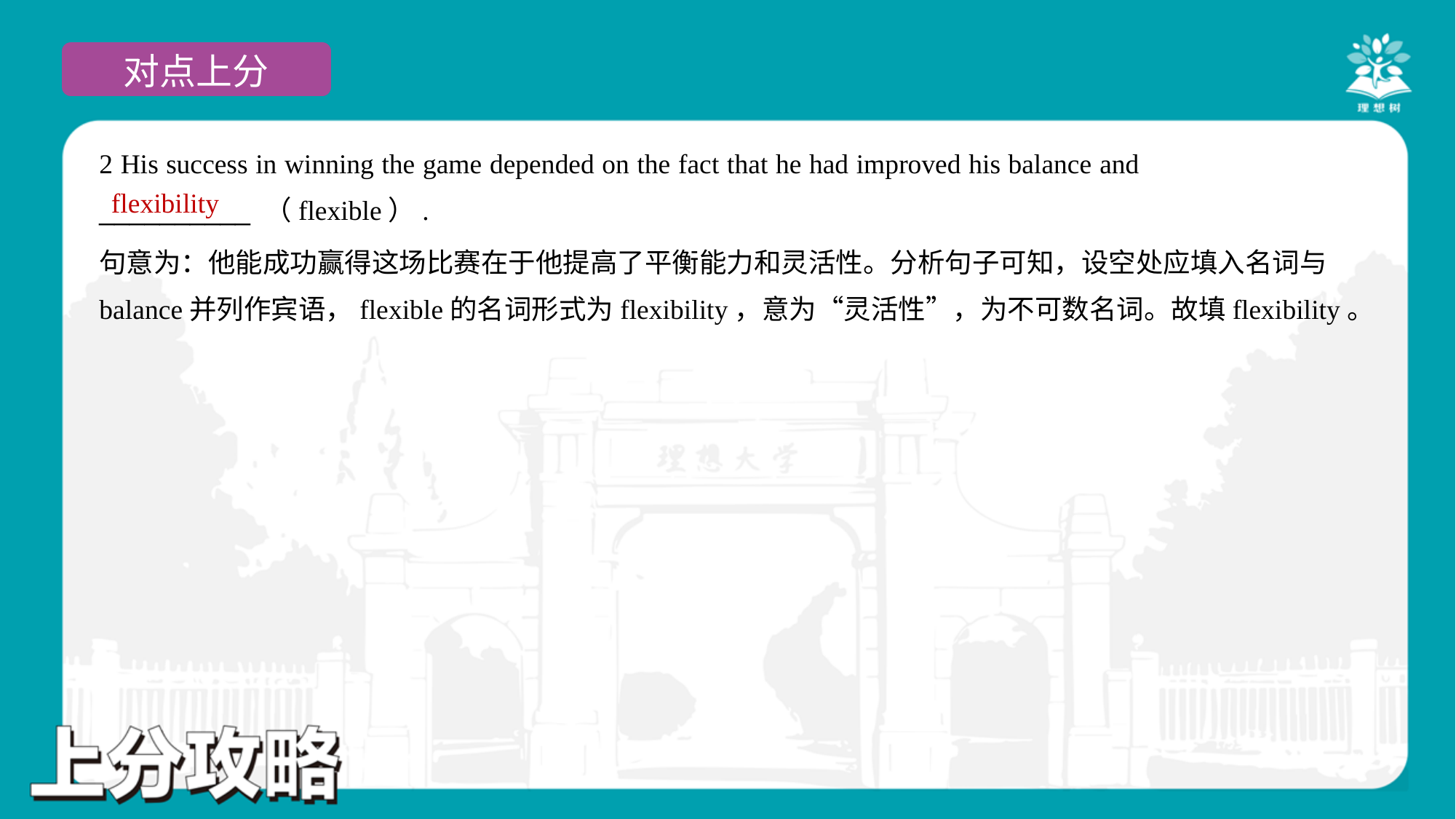

2 His success in winning the game depended on the fact that he had improved his balance and
__________ （flexible）.
flexibility
句意为：他能成功赢得这场比赛在于他提高了平衡能力和灵活性。分析句子可知，设空处应填入名词与
balance并列作宾语，flexible的名词形式为flexibility，意为“灵活性”，为不可数名词。故填flexibility。